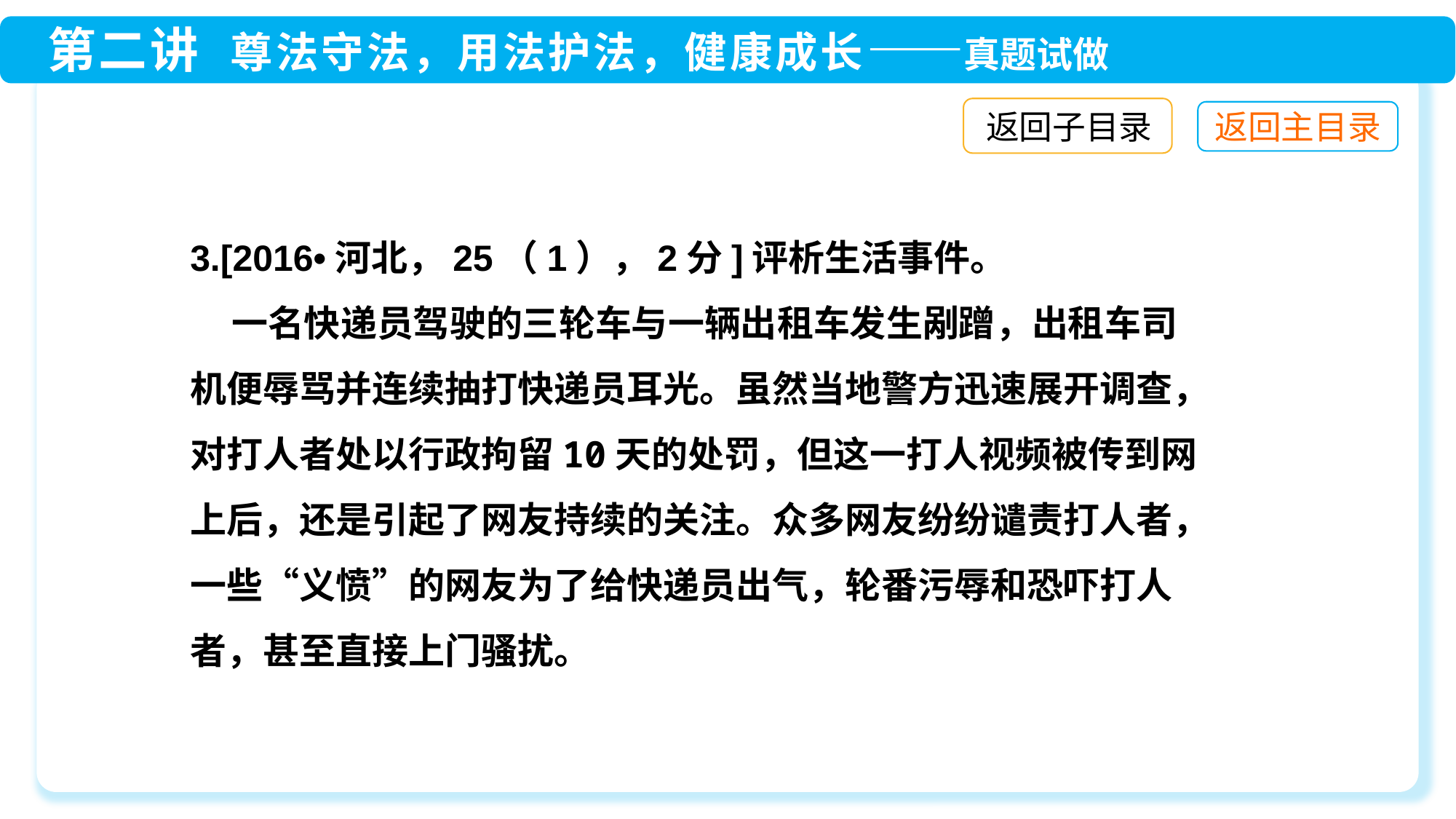

返回子目录

3.[2016•河北，25（1），2分]评析生活事件。
    一名快递员驾驶的三轮车与一辆出租车发生剐蹭，出租车司机便辱骂并连续抽打快递员耳光。虽然当地警方迅速展开调查，对打人者处以行政拘留10天的处罚，但这一打人视频被传到网上后，还是引起了网友持续的关注。众多网友纷纷谴责打人者，一些“义愤”的网友为了给快递员出气，轮番污辱和恐吓打人者，甚至直接上门骚扰。